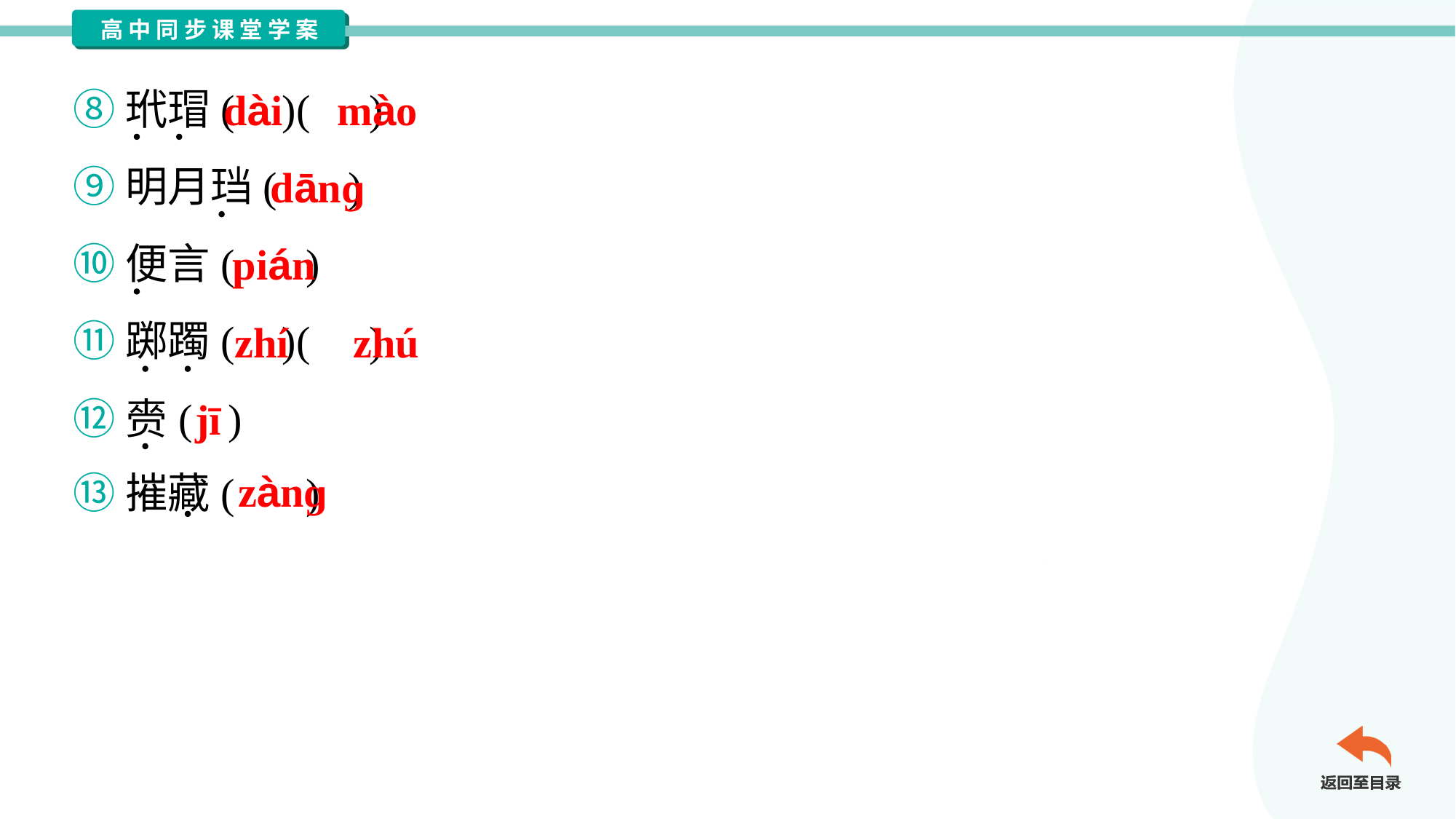

⑧玳瑁(    )(     )
⑨明月珰(      )
⑩便言(      )
⑪踯躅(    )(     )
⑫赍(   )
⑬摧藏(      )
dài
mào
dānɡ

pián

zhí
zhú

jī

zànɡ